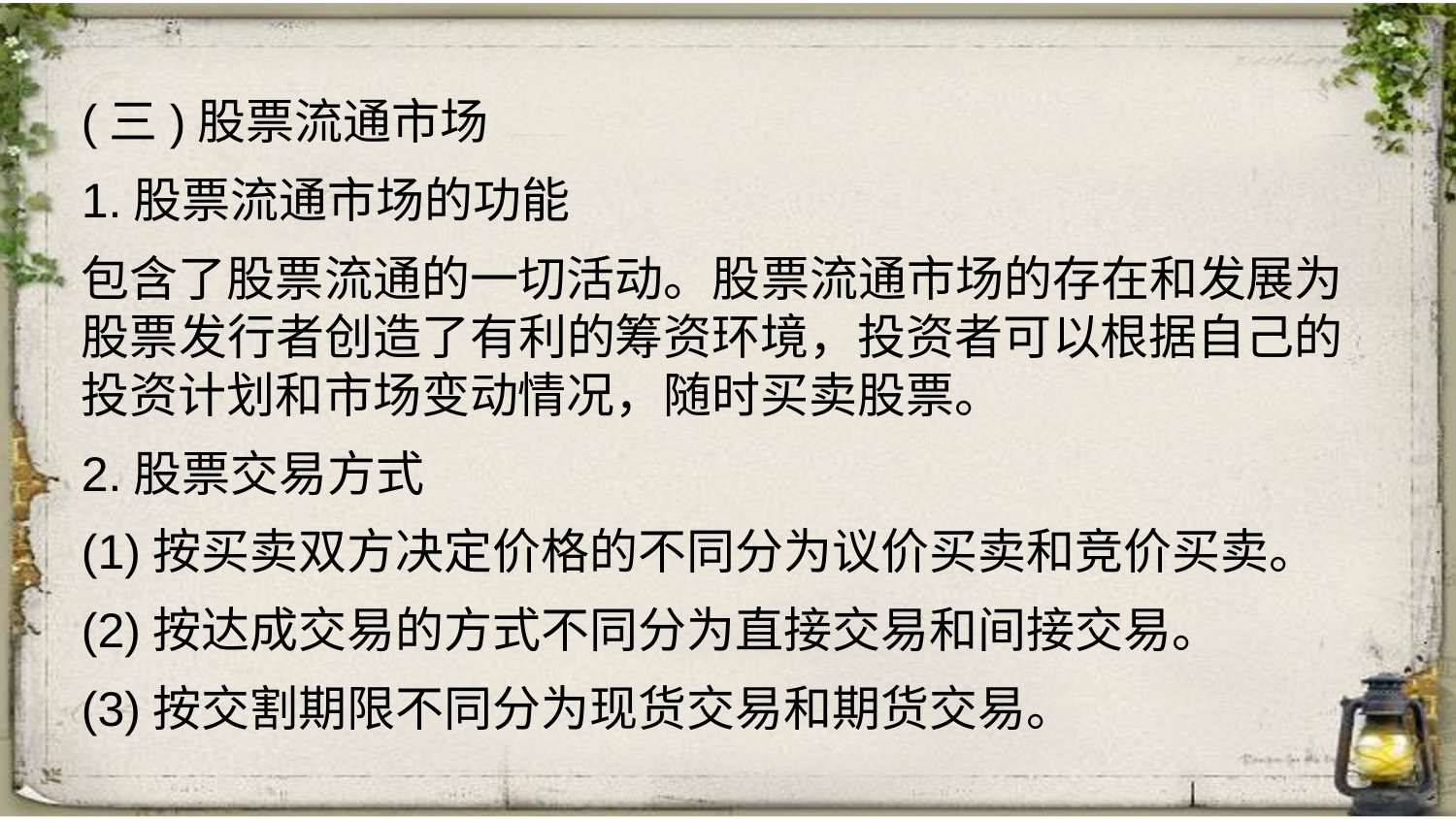

(三)股票流通市场
1.股票流通市场的功能
包含了股票流通的一切活动。股票流通市场的存在和发展为股票发行者创造了有利的筹资环境，投资者可以根据自己的投资计划和市场变动情况，随时买卖股票。
2.股票交易方式
(1)按买卖双方决定价格的不同分为议价买卖和竞价买卖。
(2)按达成交易的方式不同分为直接交易和间接交易。
(3)按交割期限不同分为现货交易和期货交易。